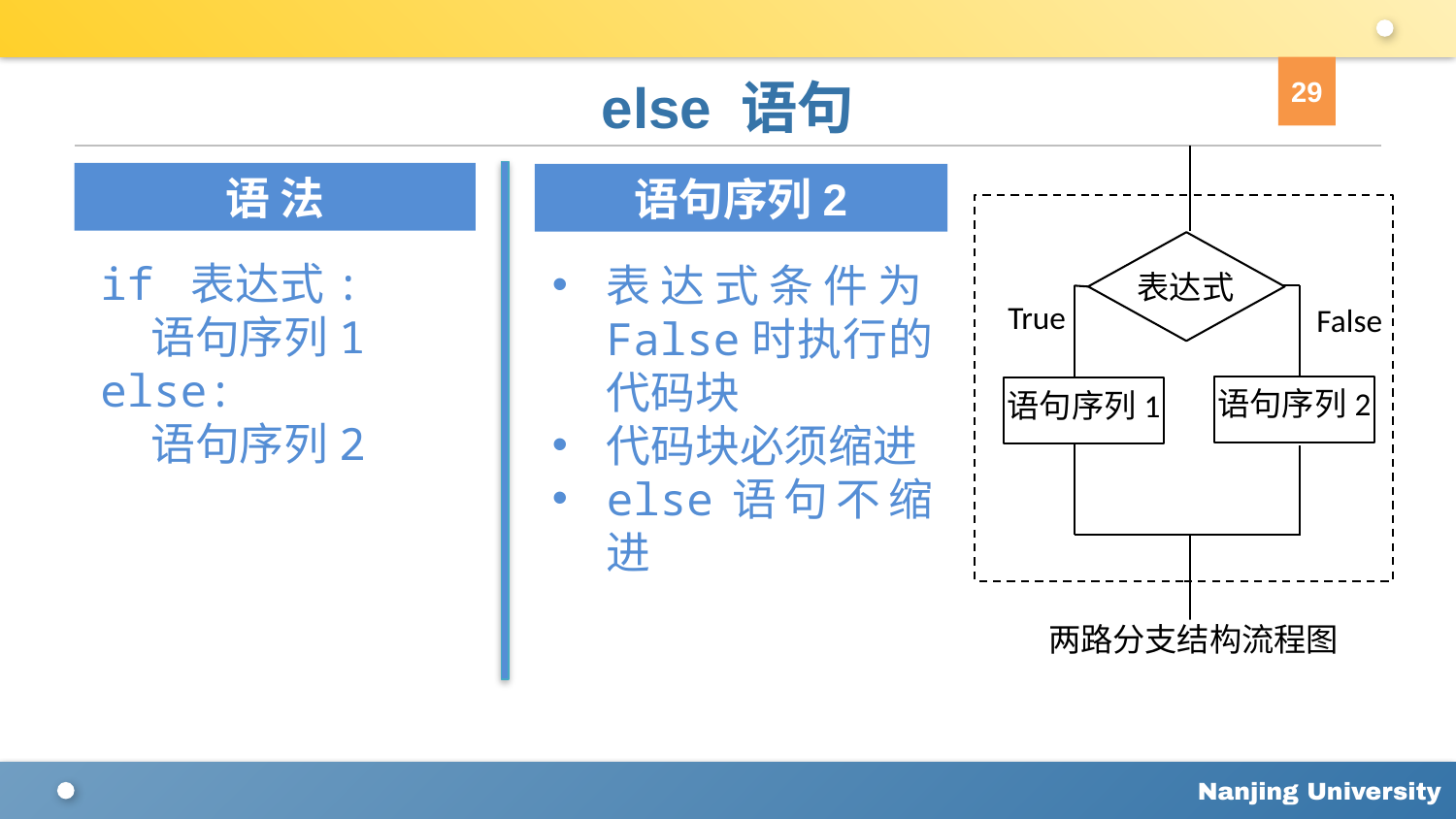

29
# else 语句

表达式
True
False
语句序列1
语句序列2
两路分支结构流程图

语 法
语句序列2
if 表达式:
    语句序列1
else:
    语句序列2
表达式条件为False时执行的代码块
代码块必须缩进
else语句不缩进